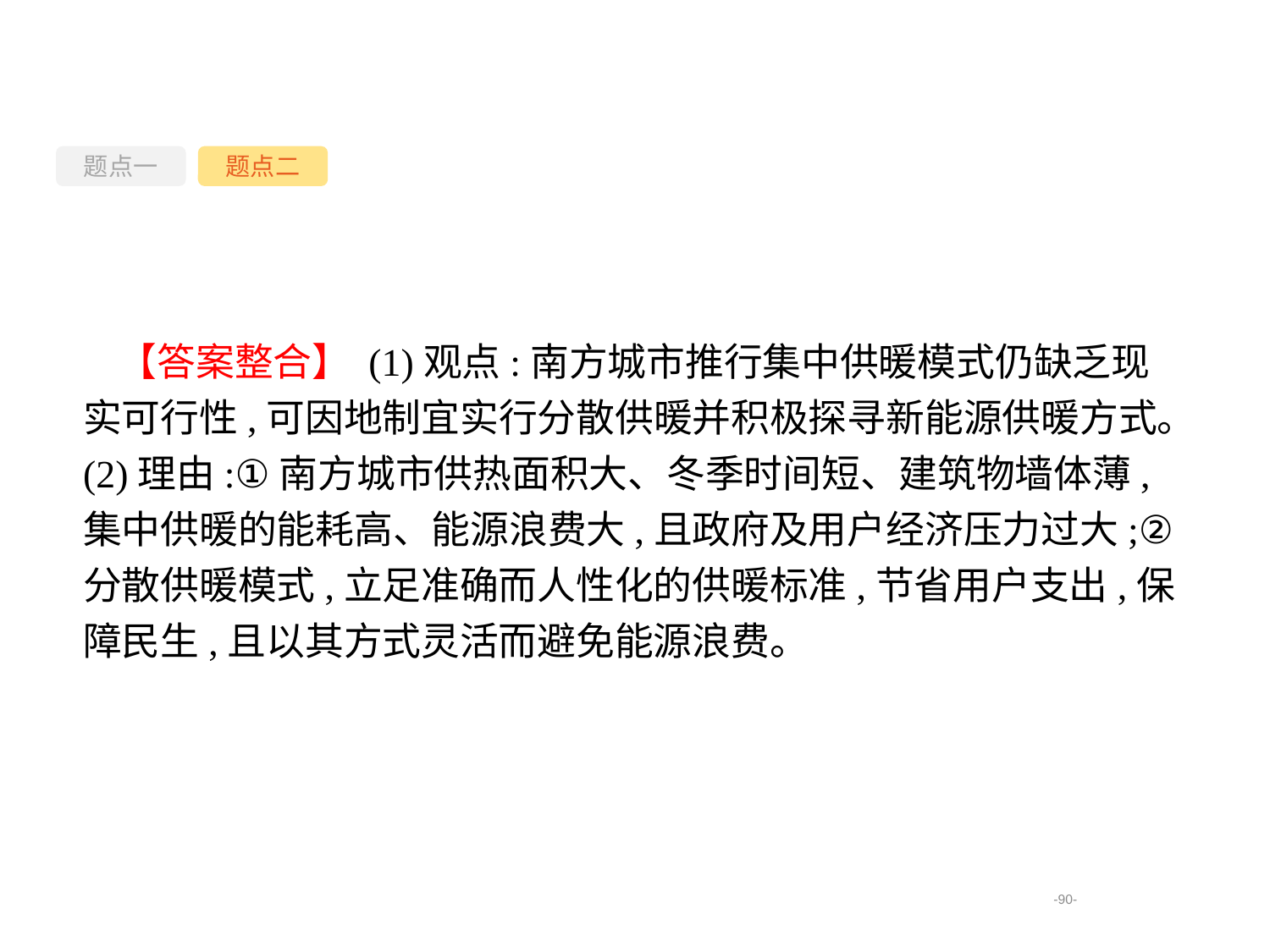

题点一
题点二
【答案整合】 (1)观点:南方城市推行集中供暖模式仍缺乏现实可行性,可因地制宜实行分散供暖并积极探寻新能源供暖方式。(2)理由:①南方城市供热面积大、冬季时间短、建筑物墙体薄,集中供暖的能耗高、能源浪费大,且政府及用户经济压力过大;②分散供暖模式,立足准确而人性化的供暖标准,节省用户支出,保障民生,且以其方式灵活而避免能源浪费。
-90-